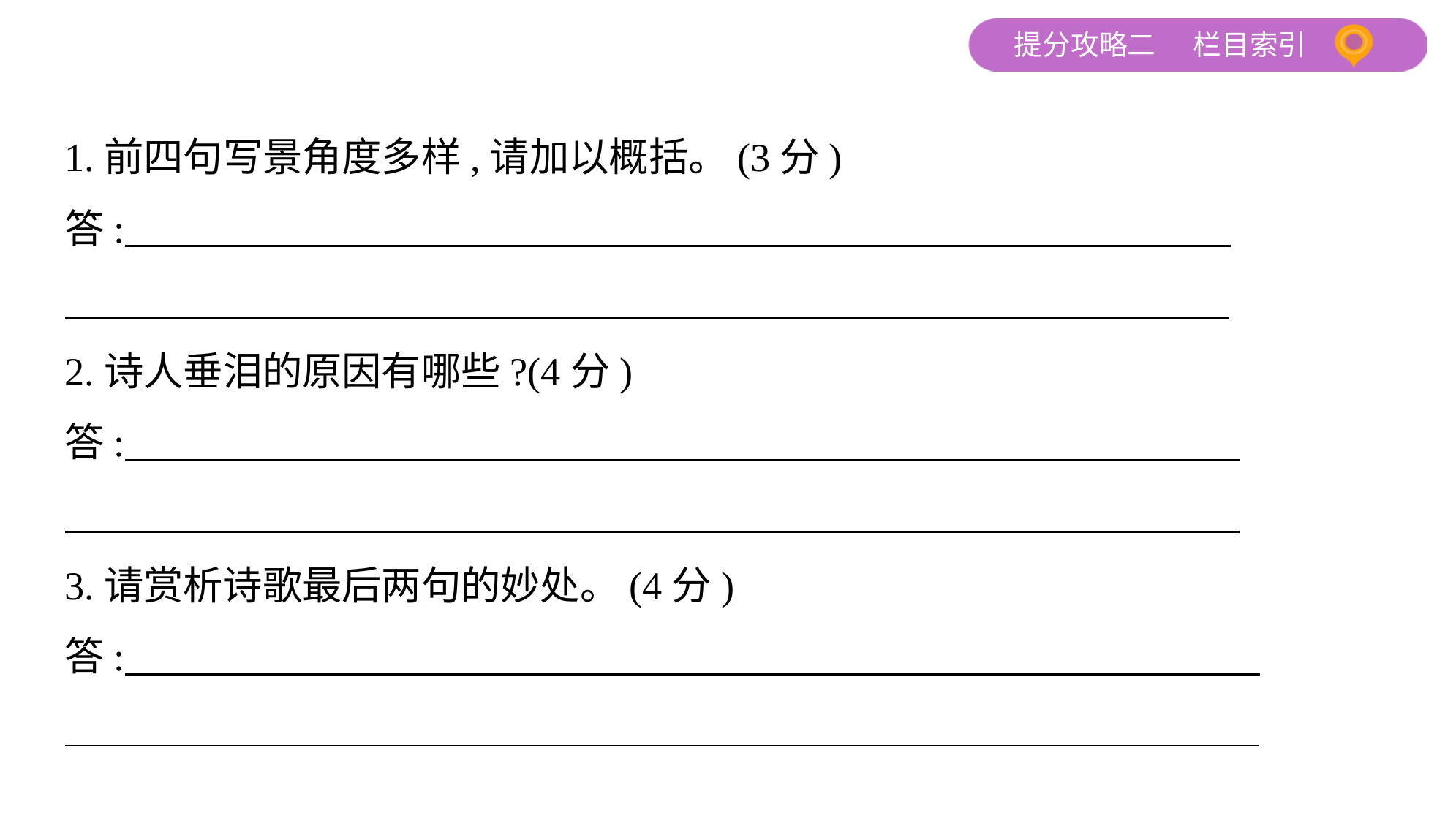

1.前四句写景角度多样,请加以概括。(3分)
答:

2.诗人垂泪的原因有哪些?(4分)
答:

3.请赏析诗歌最后两句的妙处。(4分)
答: